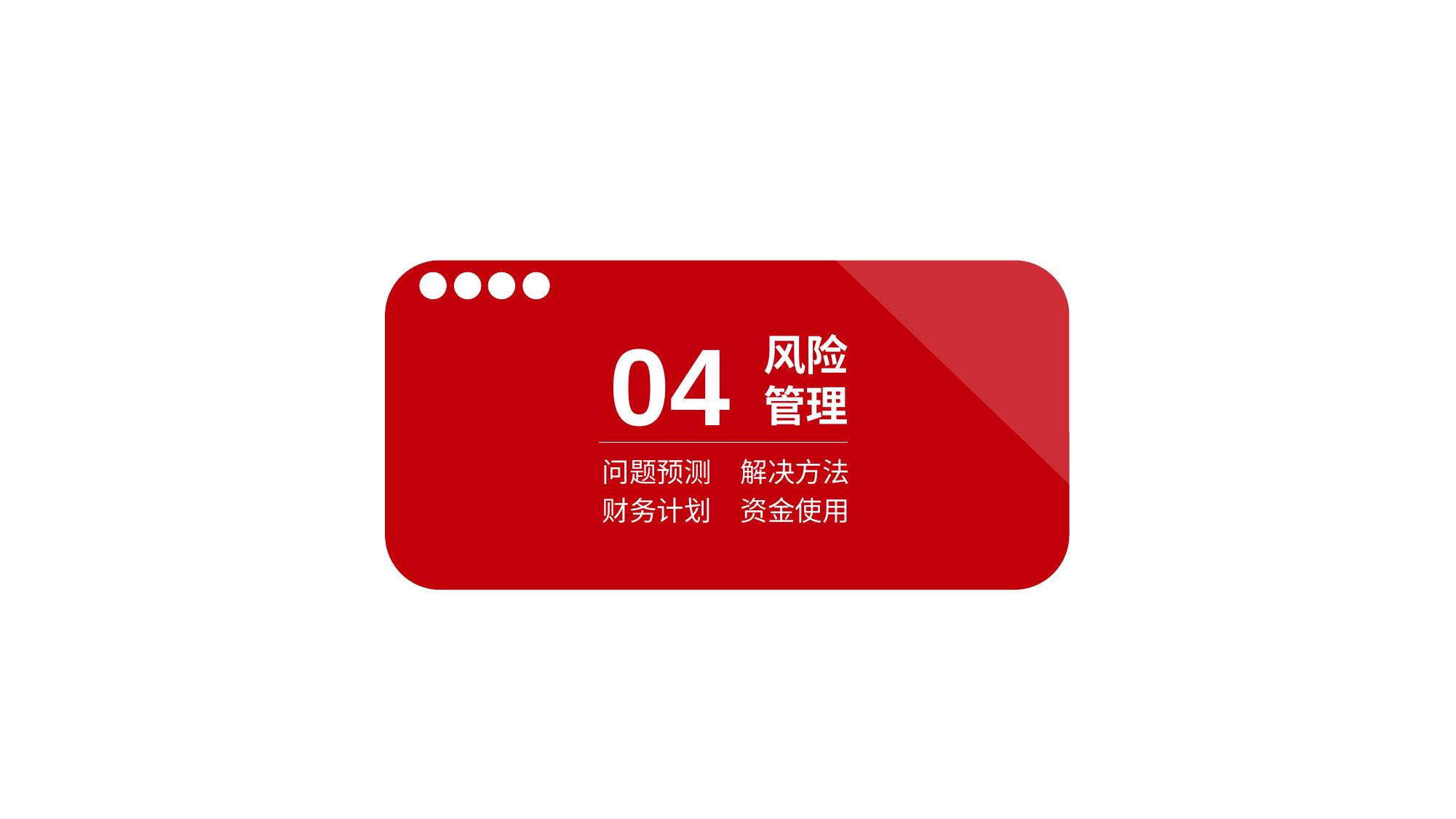

04
风险
管理
问题预测
解决方法
财务计划
资金使用